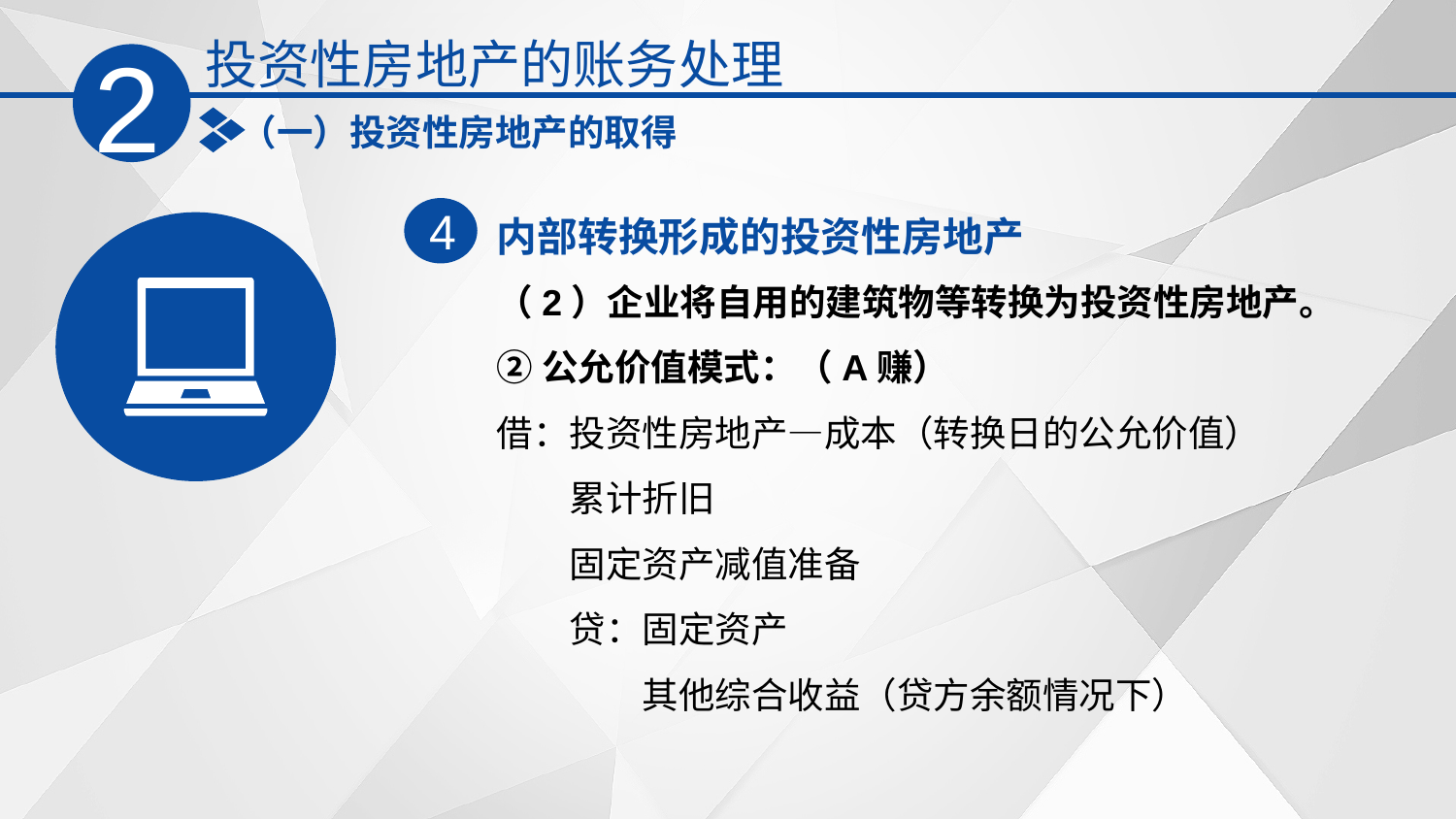

投资性房地产的账务处理
2

（一）投资性房地产的取得

内部转换形成的投资性房地产
4

（2）企业将自用的建筑物等转换为投资性房地产。
②公允价值模式：（A赚）
借：投资性房地产—成本（转换日的公允价值）
　　累计折旧
　　固定资产减值准备
　　贷：固定资产
　　　　其他综合收益（贷方余额情况下）